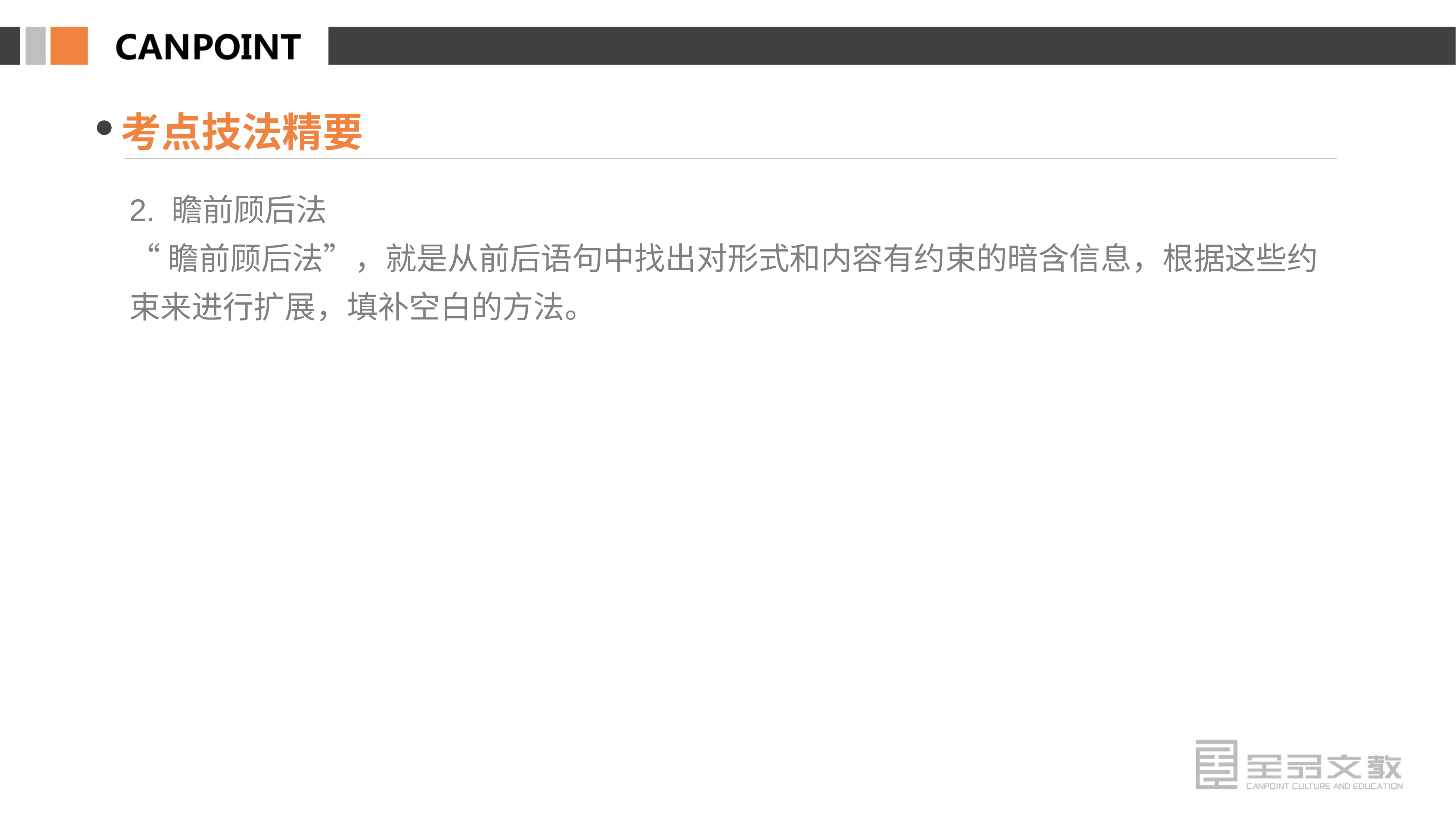

考点技法精要

2. 瞻前顾后法
“瞻前顾后法”，就是从前后语句中找出对形式和内容有约束的暗含信息，根据这些约束来进行扩展，填补空白的方法。